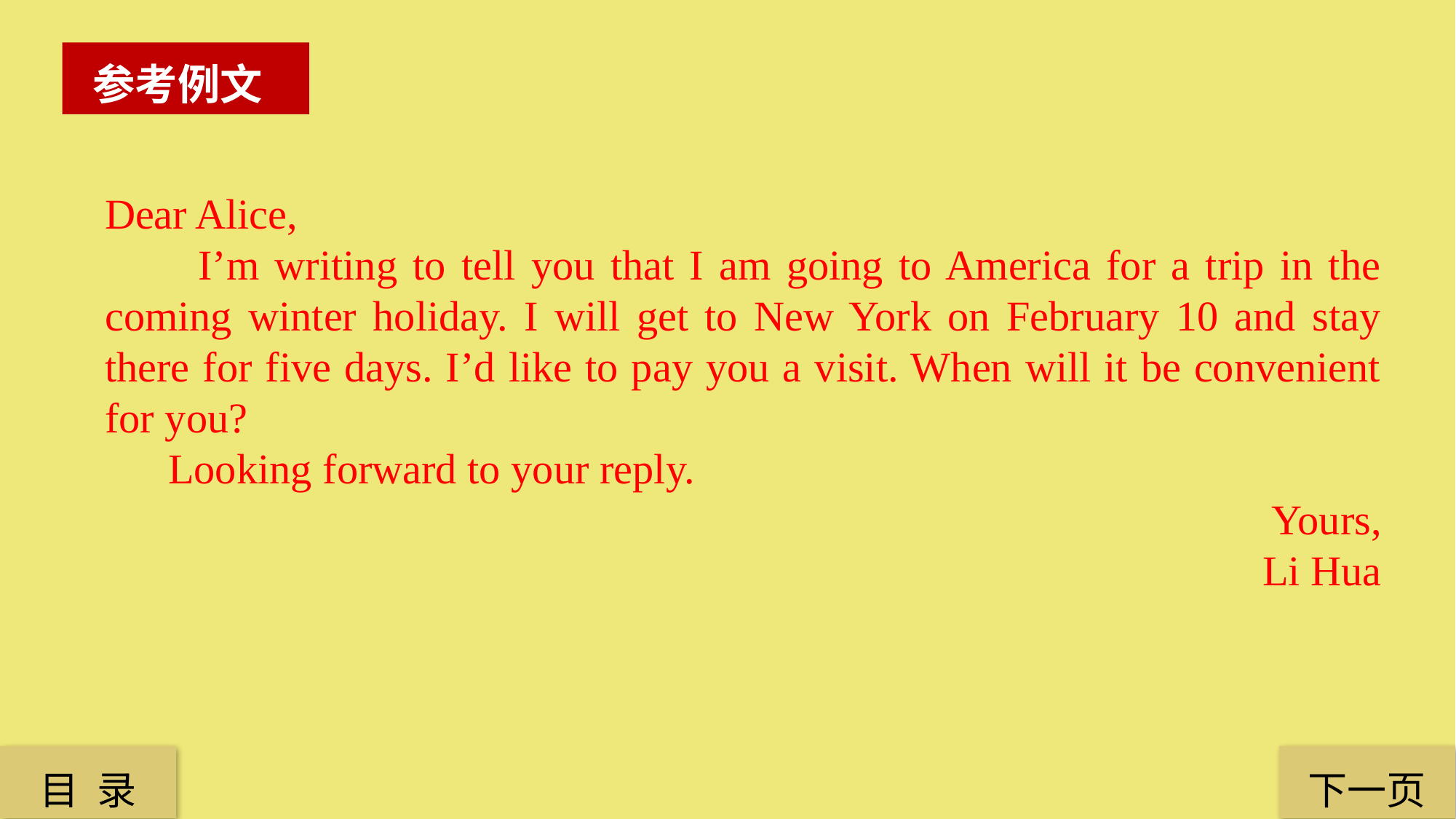

参考例文
Dear Alice,
      I’m writing to tell you that I am going to America for a trip in the coming winter holiday. I will get to New York on February 10 and stay there for five days. I’d like to pay you a visit. When will it be convenient for you?
      Looking forward to your reply.
Yours,
Li Hua